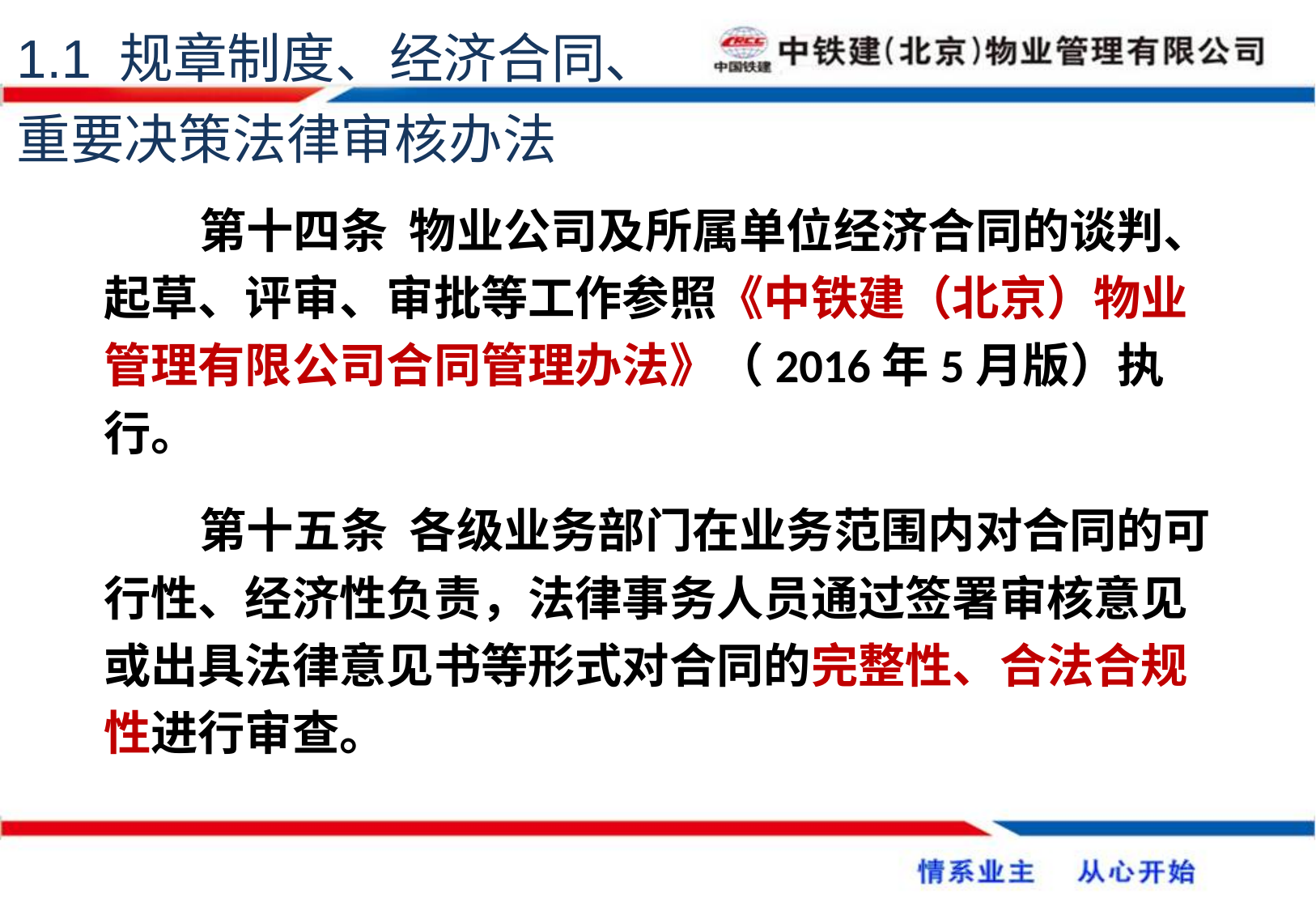

1.1 规章制度、经济合同、重要决策法律审核办法
第十四条  物业公司及所属单位经济合同的谈判、起草、评审、审批等工作参照《中铁建（北京）物业管理有限公司合同管理办法》（2016年5月版）执行。
第十五条  各级业务部门在业务范围内对合同的可行性、经济性负责，法律事务人员通过签署审核意见或出具法律意见书等形式对合同的完整性、合法合规性进行审查。

14